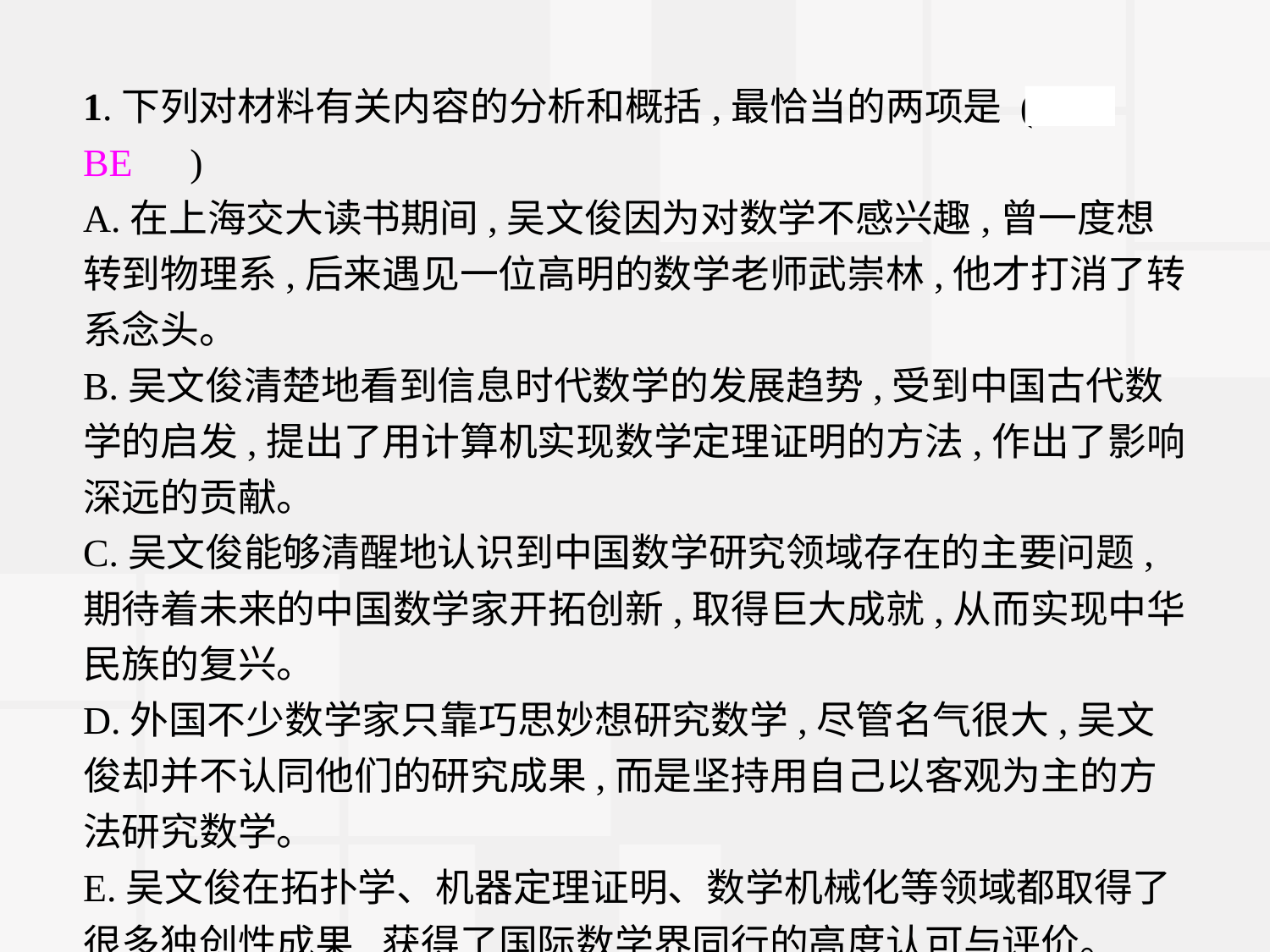

1.下列对材料有关内容的分析和概括,最恰当的两项是 (　BE　)
A.在上海交大读书期间,吴文俊因为对数学不感兴趣,曾一度想转到物理系,后来遇见一位高明的数学老师武崇林,他才打消了转系念头。
B.吴文俊清楚地看到信息时代数学的发展趋势,受到中国古代数学的启发,提出了用计算机实现数学定理证明的方法,作出了影响深远的贡献。
C.吴文俊能够清醒地认识到中国数学研究领域存在的主要问题,期待着未来的中国数学家开拓创新,取得巨大成就,从而实现中华民族的复兴。
D.外国不少数学家只靠巧思妙想研究数学,尽管名气很大,吴文俊却并不认同他们的研究成果,而是坚持用自己以客观为主的方法研究数学。
E.吴文俊在拓扑学、机器定理证明、数学机械化等领域都取得了很多独创性成果,获得了国际数学界同行的高度认可与评价。